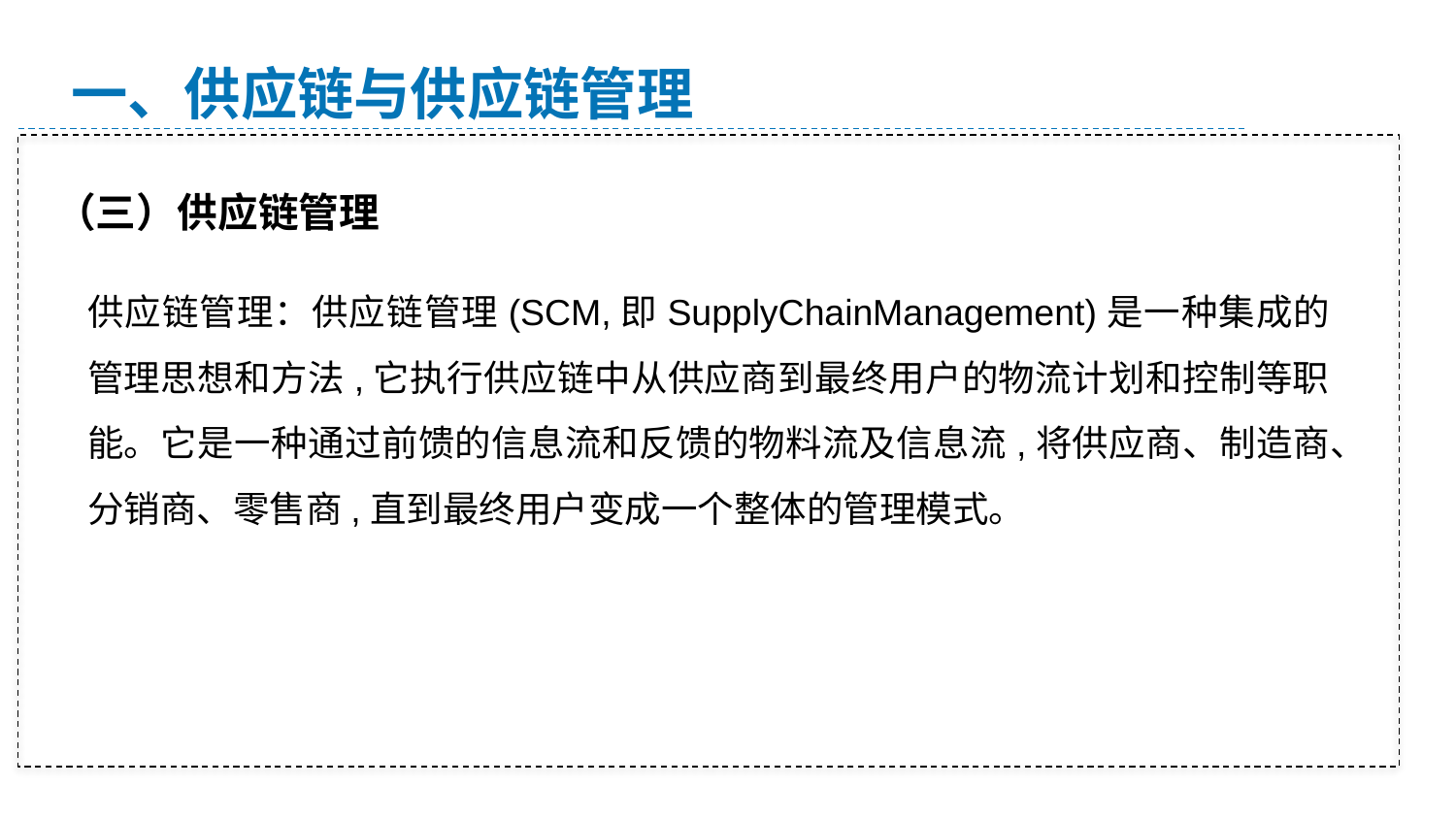

一、供应链与供应链管理

（三）供应链管理
供应链管理：供应链管理(SCM,即SupplyChainManagement)是一种集成的管理思想和方法,它执行供应链中从供应商到最终用户的物流计划和控制等职能。它是一种通过前馈的信息流和反馈的物料流及信息流,将供应商、制造商、分销商、零售商,直到最终用户变成一个整体的管理模式。